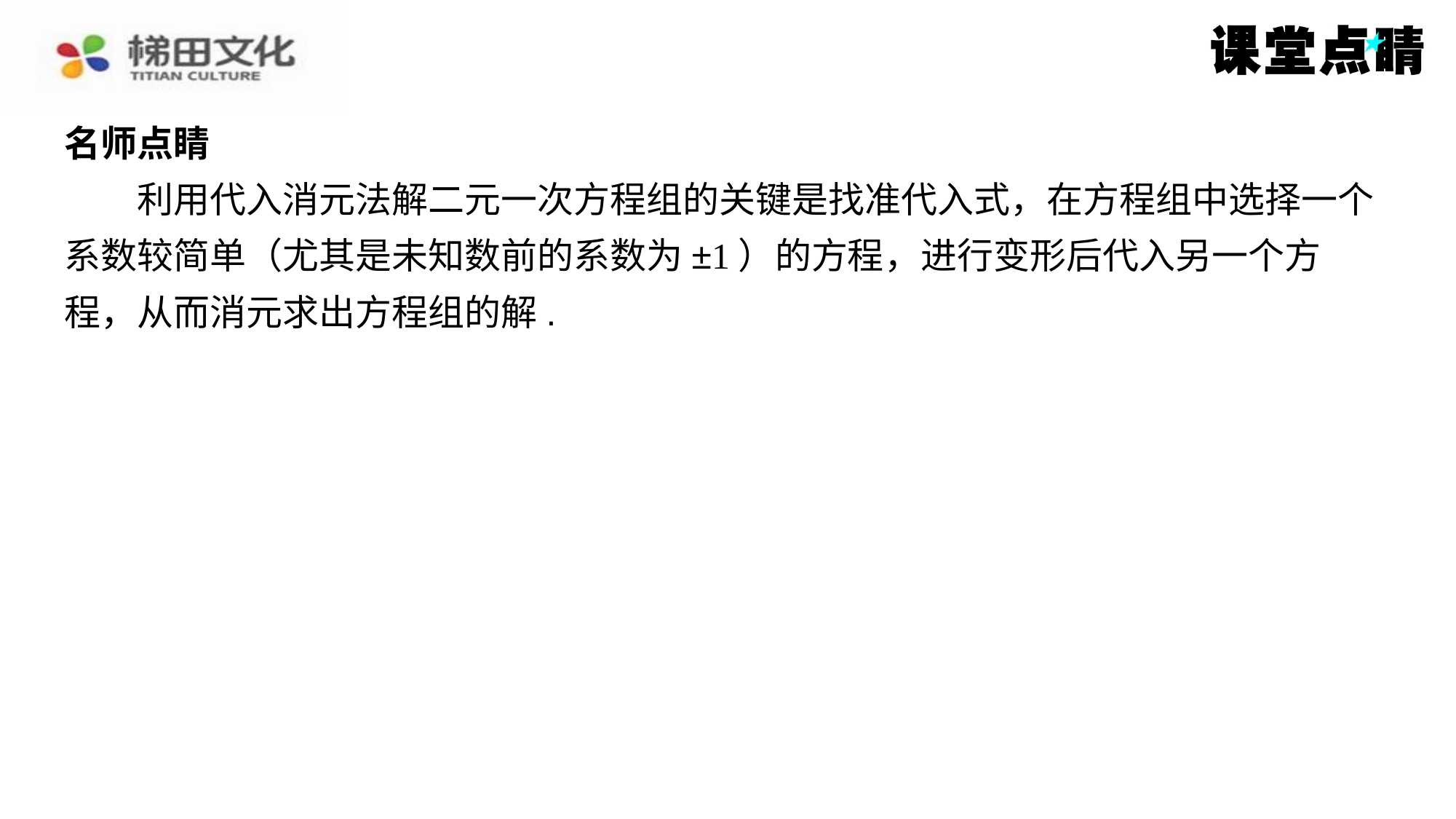

名师点睛
　　利用代入消元法解二元一次方程组的关键是找准代入式，在方程组中选择一个
系数较简单（尤其是未知数前的系数为±1）的方程，进行变形后代入另一个方
程，从而消元求出方程组的解.